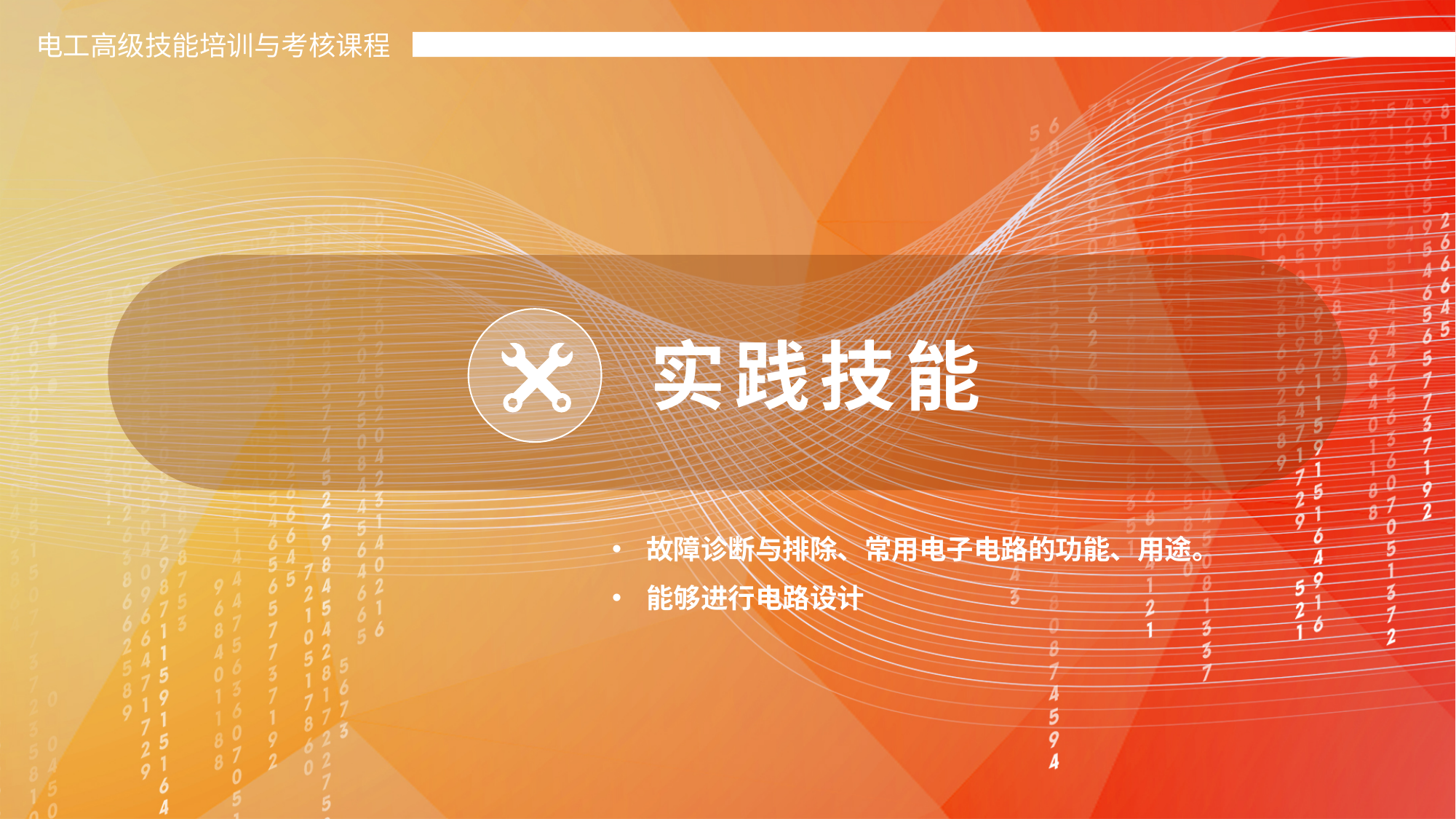

电工高级技能培训与考核课程

实践技能
故障诊断与排除、常用电子电路的功能、用途。
能够进行电路设计